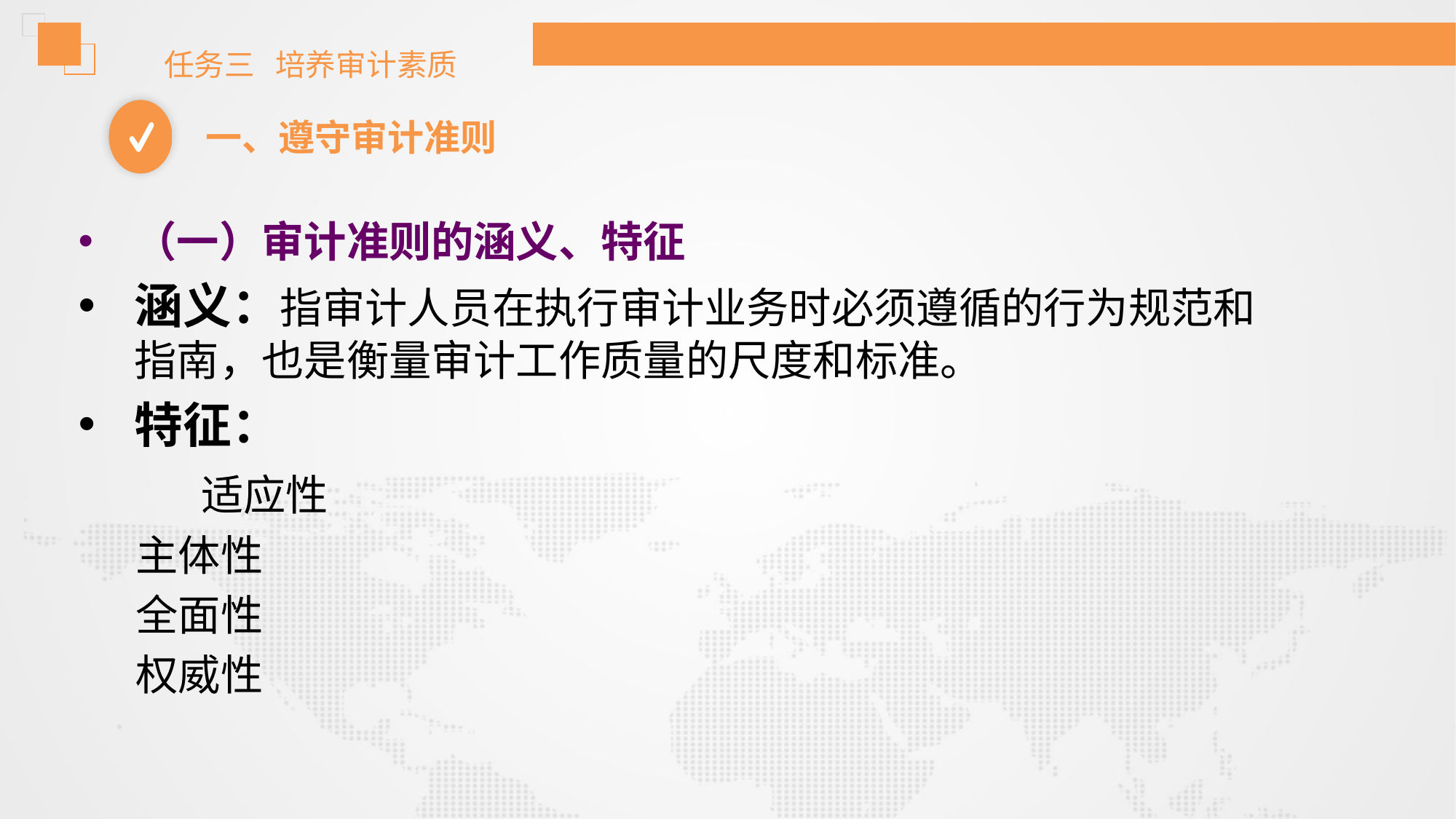

任务三   培养审计素质

一、遵守审计准则

（一）审计准则的涵义、特征
涵义：指审计人员在执行审计业务时必须遵循的行为规范和指南，也是衡量审计工作质量的尺度和标准。
特征：
          适应性
     主体性
     全面性
     权威性